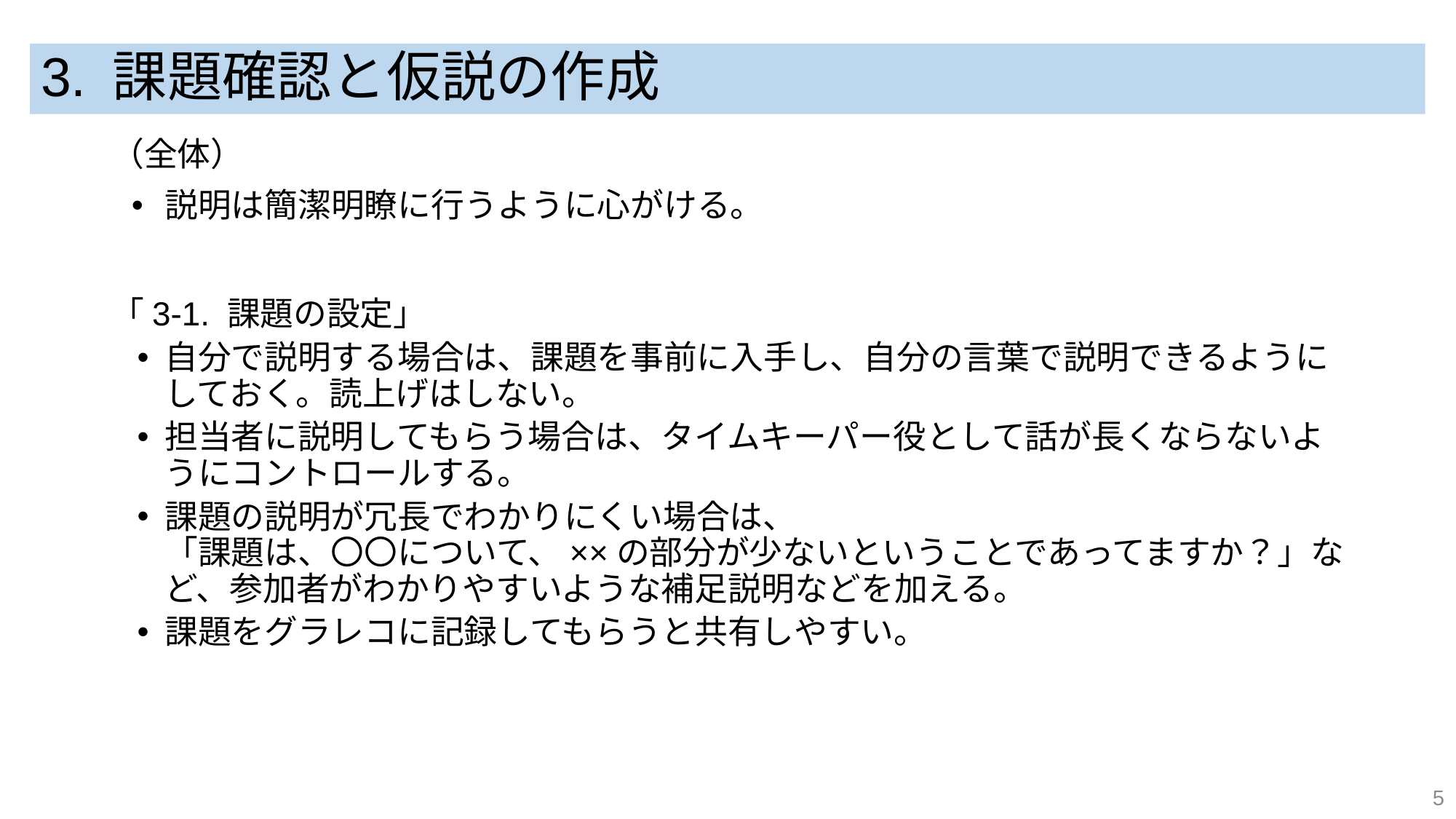

# 3. 課題確認と仮説の作成
（全体）
説明は簡潔明瞭に行うように心がける。

「3-1. 課題の設定」
自分で説明する場合は、課題を事前に入手し、自分の言葉で説明できるようにしておく。読上げはしない。
担当者に説明してもらう場合は、タイムキーパー役として話が長くならないようにコントロールする。
課題の説明が冗長でわかりにくい場合は、
「課題は、〇〇について、××の部分が少ないということであってますか？」など、参加者がわかりやすいような補足説明などを加える。
課題をグラレコに記録してもらうと共有しやすい。
5